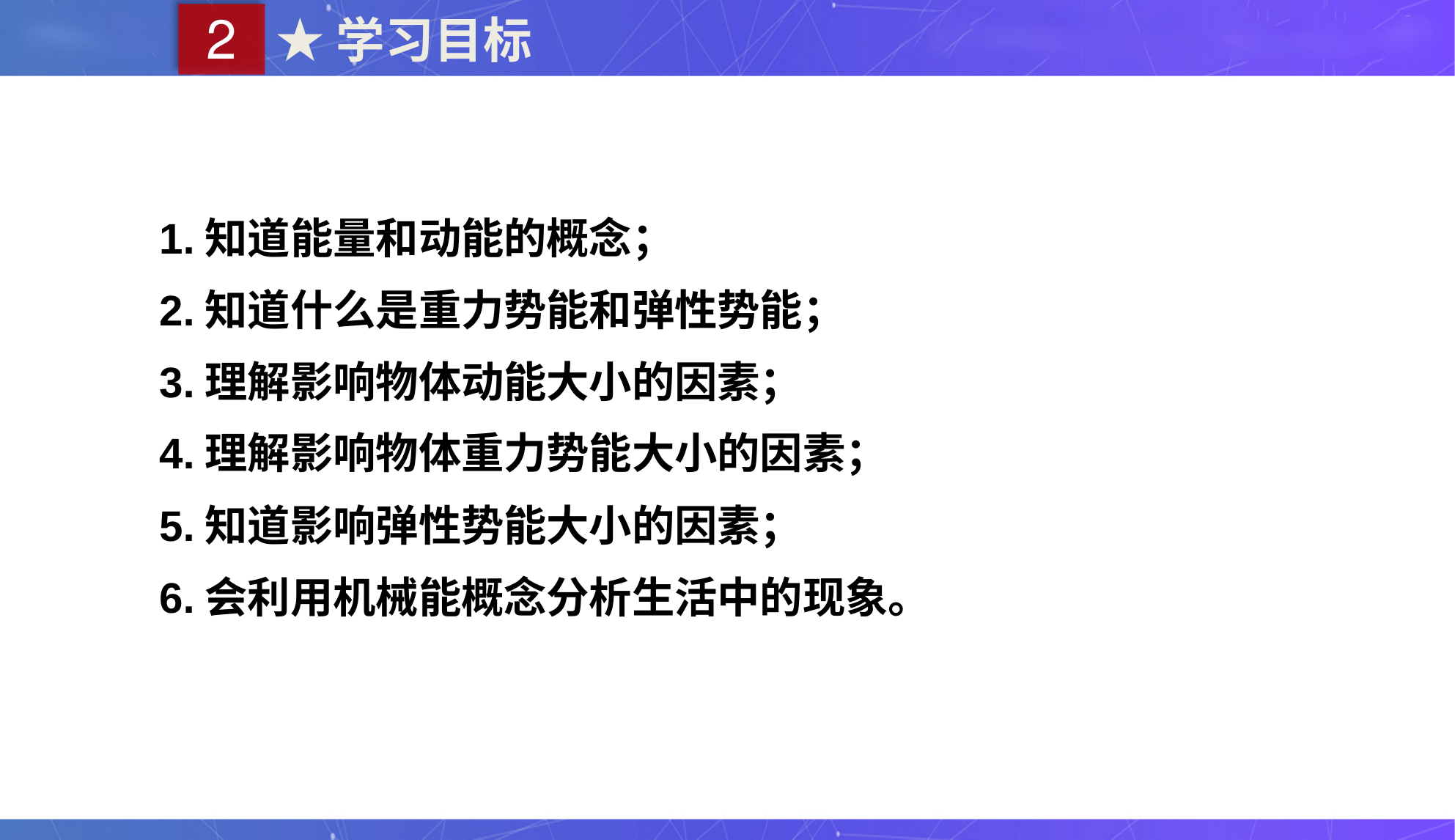

2
★学习目标
1.知道能量和动能的概念；
2.知道什么是重力势能和弹性势能；
3.理解影响物体动能大小的因素；
4.理解影响物体重力势能大小的因素；
5.知道影响弹性势能大小的因素；
6.会利用机械能概念分析生活中的现象。